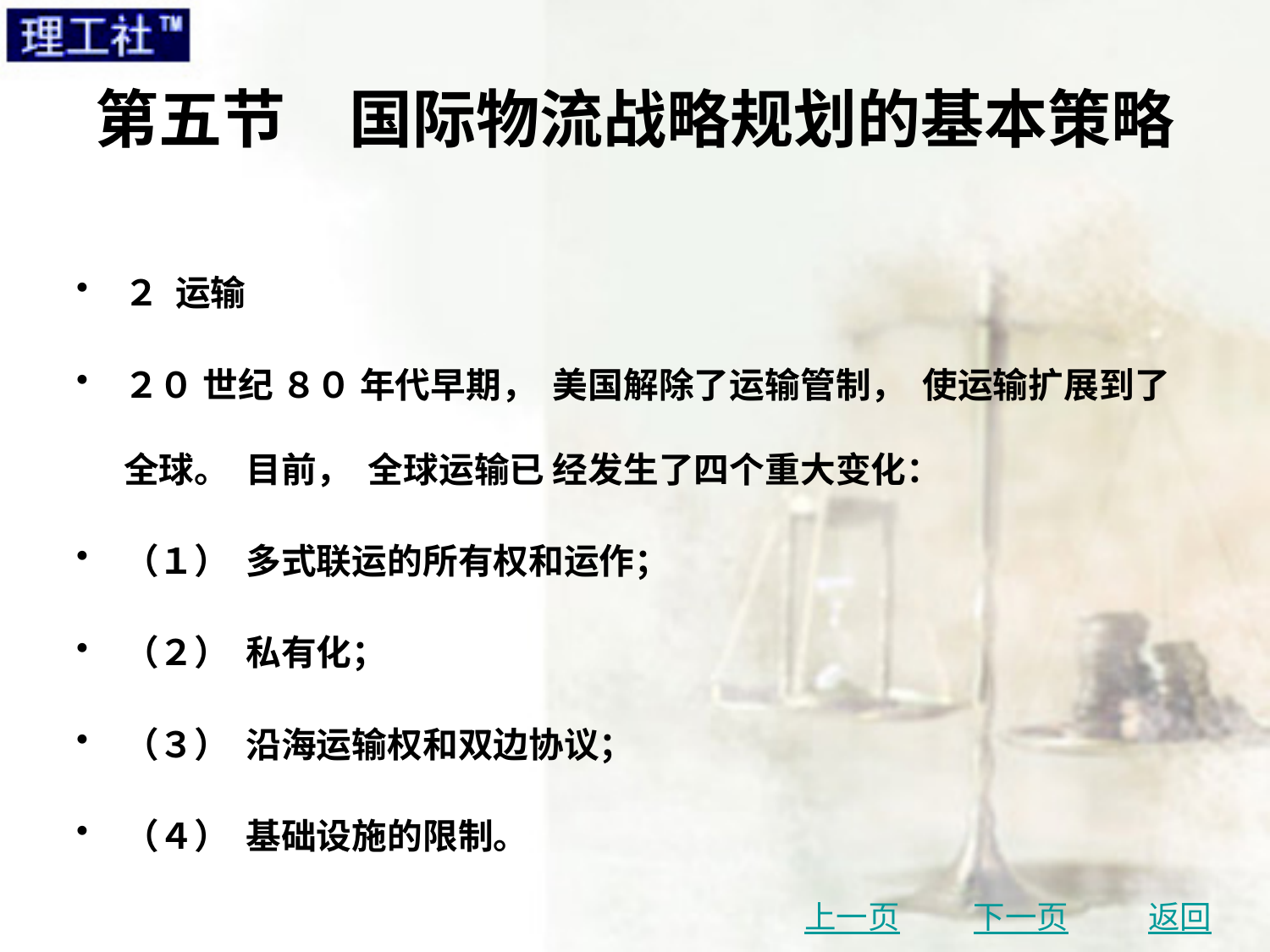

# 第五节　国际物流战略规划的基本策略
２  运输
２０ 世纪 ８０ 年代早期，  美国解除了运输管制，  使运输扩展到了全球。  目前，  全球运输已 经发生了四个重大变化：
（１）  多式联运的所有权和运作；
（２）  私有化；
（３）  沿海运输权和双边协议；
（４）  基础设施的限制。

上一页
下一页
返回